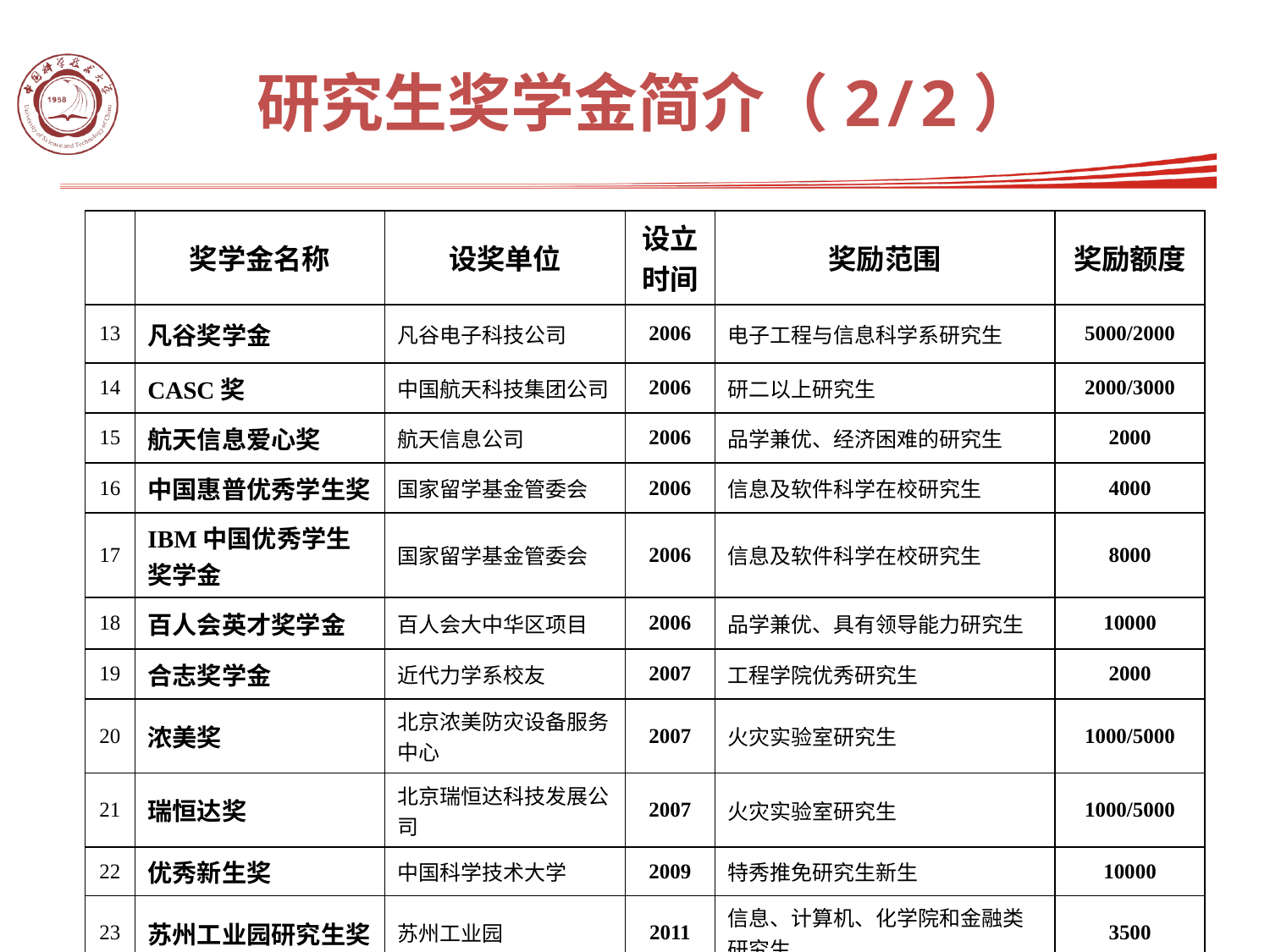

研究生奖学金简介（2/2）
|  | 奖学金名称 | 设奖单位 | 设立 时间 | 奖励范围 | 奖励额度 |
| --- | --- | --- | --- | --- | --- |
| 13 | 凡谷奖学金 | 凡谷电子科技公司 | 2006 | 电子工程与信息科学系研究生 | 5000/2000 |
| 14 | CASC奖 | 中国航天科技集团公司 | 2006 | 研二以上研究生 | 2000/3000 |
| 15 | 航天信息爱心奖 | 航天信息公司 | 2006 | 品学兼优、经济困难的研究生 | 2000 |
| 16 | 中国惠普优秀学生奖 | 国家留学基金管委会 | 2006 | 信息及软件科学在校研究生 | 4000 |
| 17 | IBM中国优秀学生奖学金 | 国家留学基金管委会 | 2006 | 信息及软件科学在校研究生 | 8000 |
| 18 | 百人会英才奖学金 | 百人会大中华区项目 | 2006 | 品学兼优、具有领导能力研究生 | 10000 |
| 19 | 合志奖学金 | 近代力学系校友 | 2007 | 工程学院优秀研究生 | 2000 |
| 20 | 浓美奖 | 北京浓美防灾设备服务中心 | 2007 | 火灾实验室研究生 | 1000/5000 |
| 21 | 瑞恒达奖 | 北京瑞恒达科技发展公司 | 2007 | 火灾实验室研究生 | 1000/5000 |
| 22 | 优秀新生奖 | 中国科学技术大学 | 2009 | 特秀推免研究生新生 | 10000 |
| 23 | 苏州工业园研究生奖 | 苏州工业园 | 2011 | 信息、计算机、化学院和金融类研究生 | 3500 |